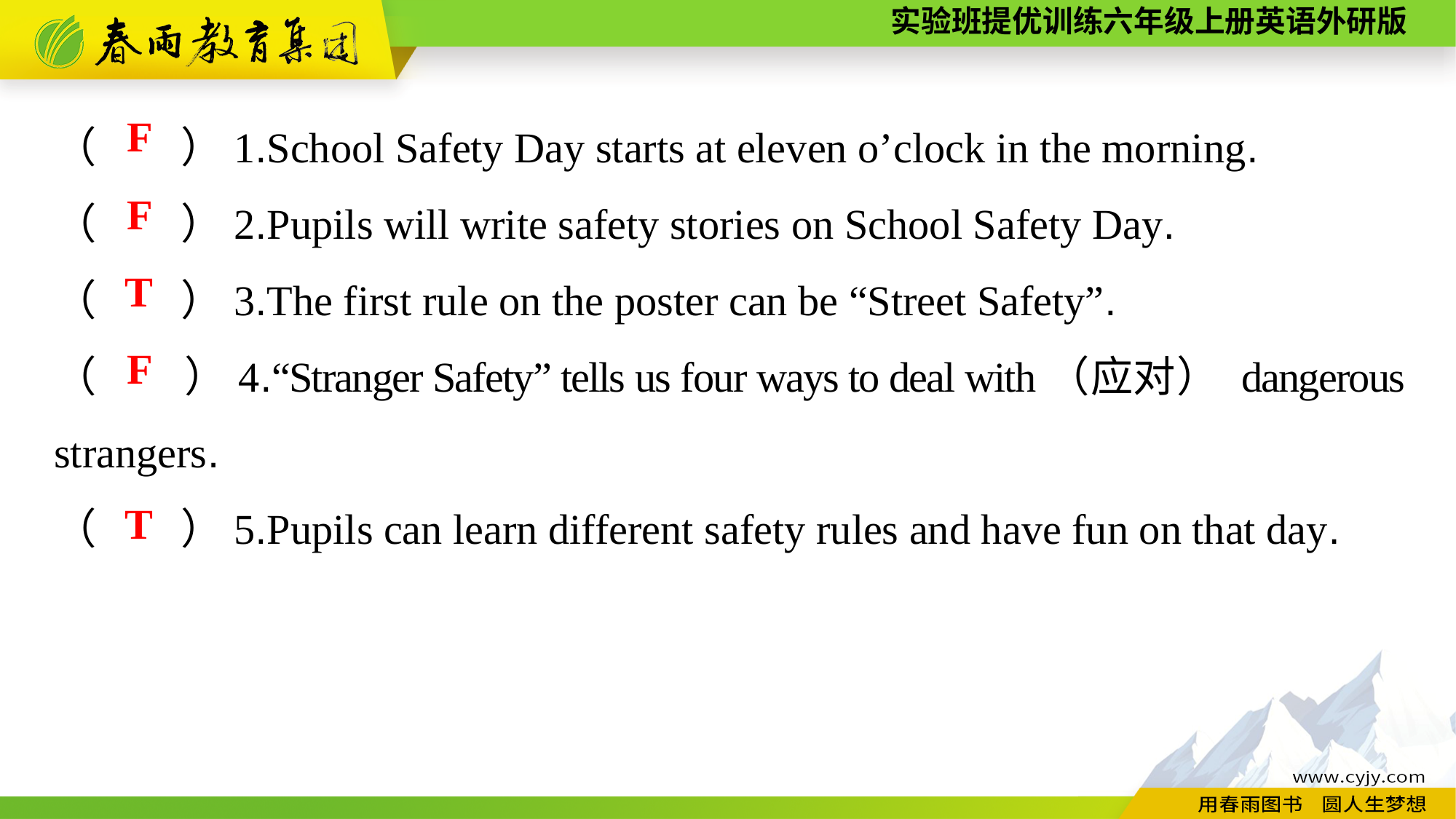

（　　）1.School Safety Day starts at eleven o’clock in the morning.
（　　）2.Pupils will write safety stories on School Safety Day.
（　　）3.The first rule on the poster can be “Street Safety”.
（　　）4.“Stranger Safety” tells us four ways to deal with（应对） dangerous strangers.
（　　）5.Pupils can learn different safety rules and have fun on that day.
F
F
T
F
T